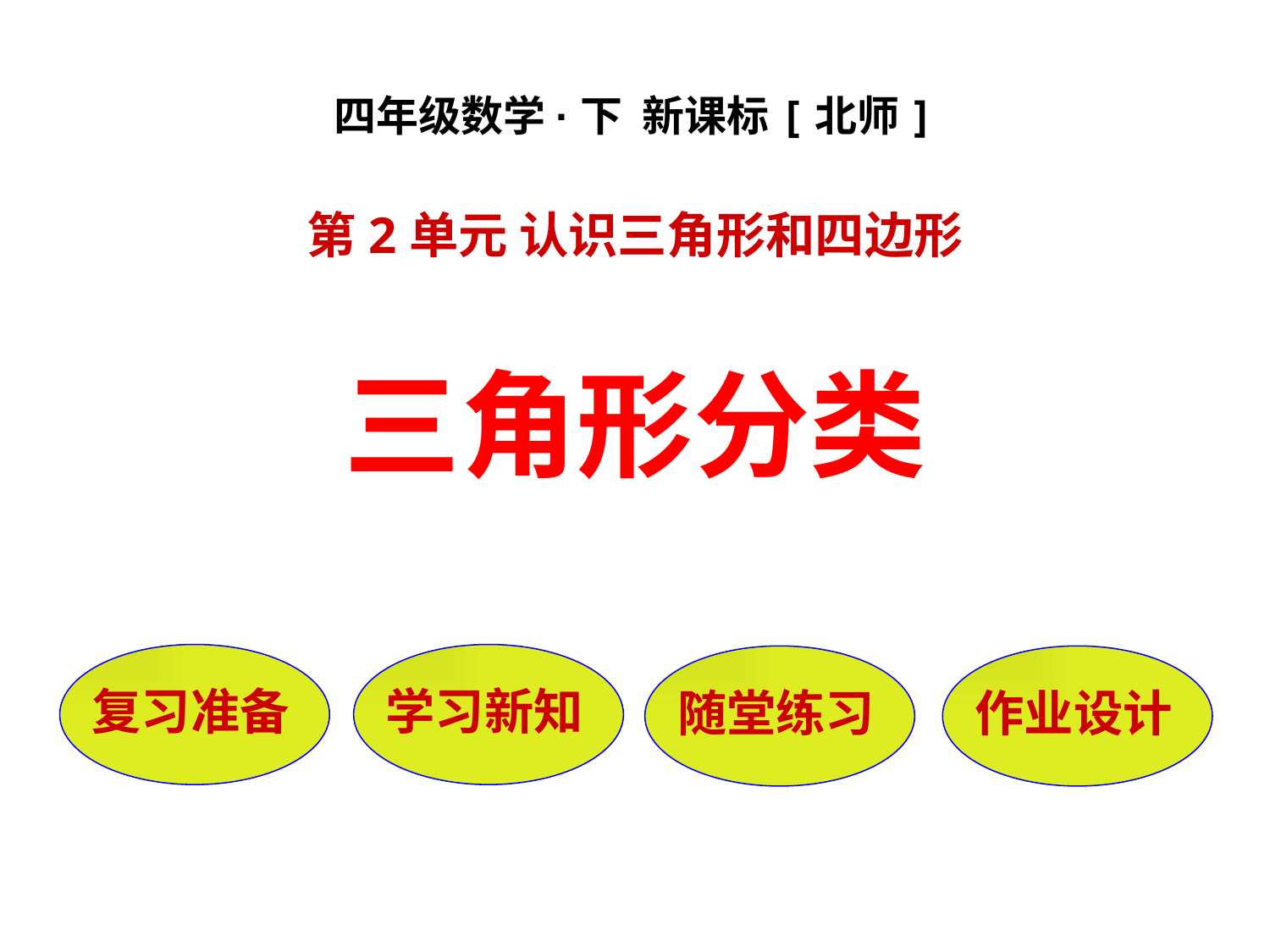

四年级数学·下  新课标[北师]
第2单元 认识三角形和四边形
三角形分类

复习准备

学习新知

随堂练习

作业设计